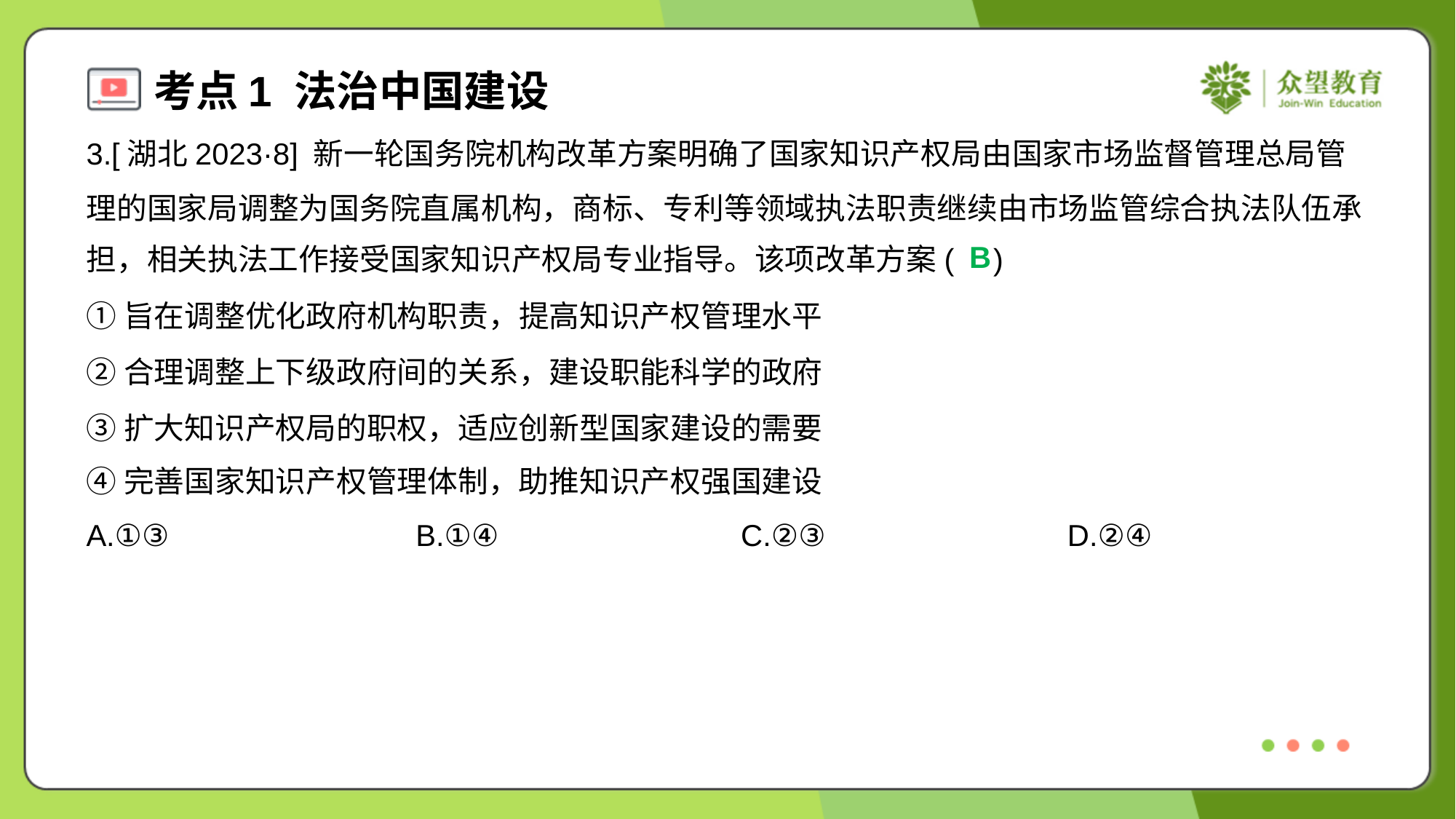

3.[湖北2023·8] 新一轮国务院机构改革方案明确了国家知识产权局由国家市场监督管理总局管
理的国家局调整为国务院直属机构，商标、专利等领域执法职责继续由市场监管综合执法队伍承
担，相关执法工作接受国家知识产权局专业指导。该项改革方案(     )
B
①旨在调整优化政府机构职责，提高知识产权管理水平
②合理调整上下级政府间的关系，建设职能科学的政府
③扩大知识产权局的职权，适应创新型国家建设的需要
④完善国家知识产权管理体制，助推知识产权强国建设
A.①③	B.①④	C.②③	D.②④